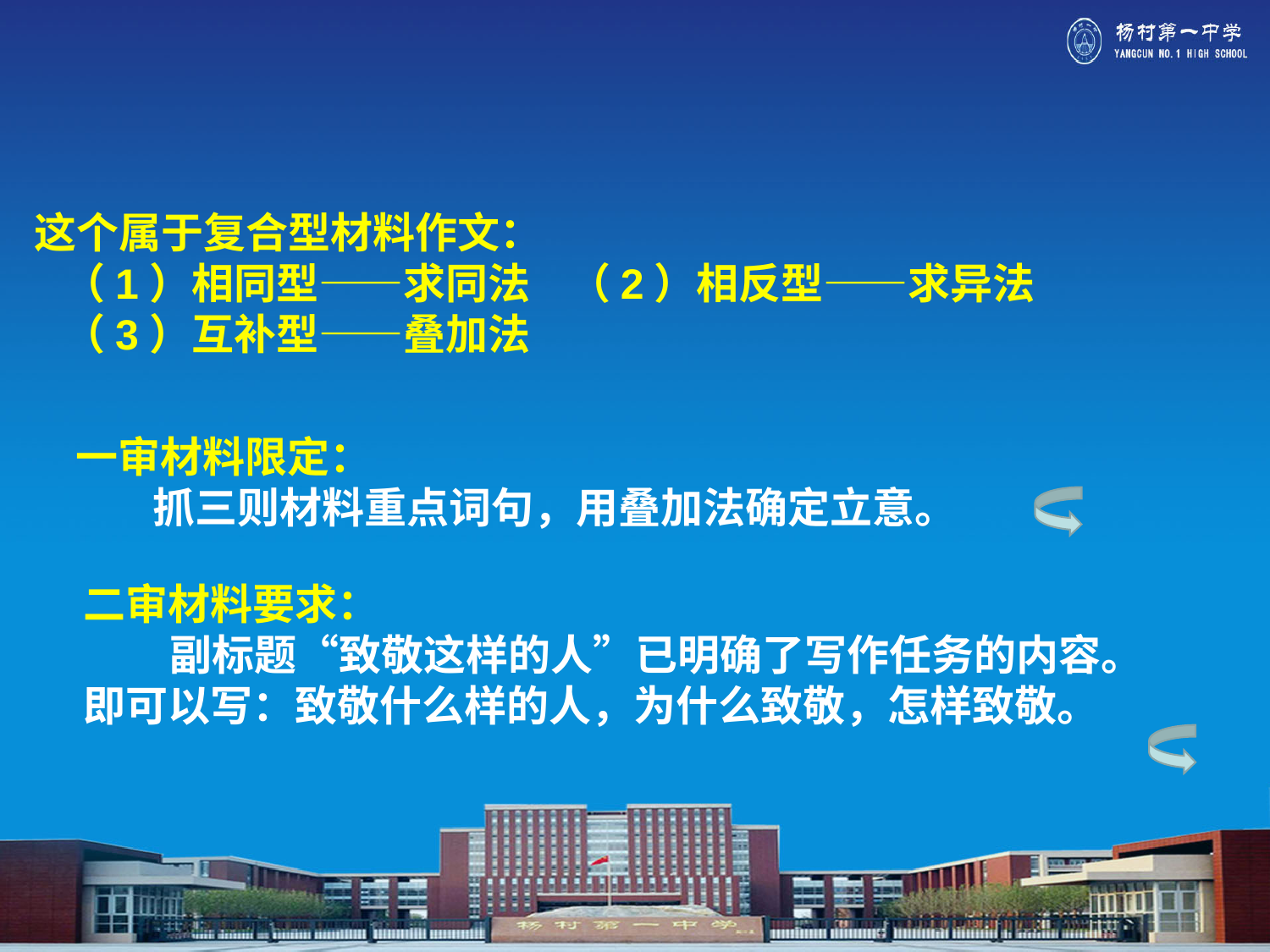

# 这个属于复合型材料作文： （1）相同型——求同法    （2）相反型——求异法 （3）互补型——叠加法

一审材料限定：
       抓三则材料重点词句，用叠加法确定立意。

二审材料要求：
        副标题“致敬这样的人”已明确了写作任务的内容。
即可以写：致敬什么样的人，为什么致敬，怎样致敬。